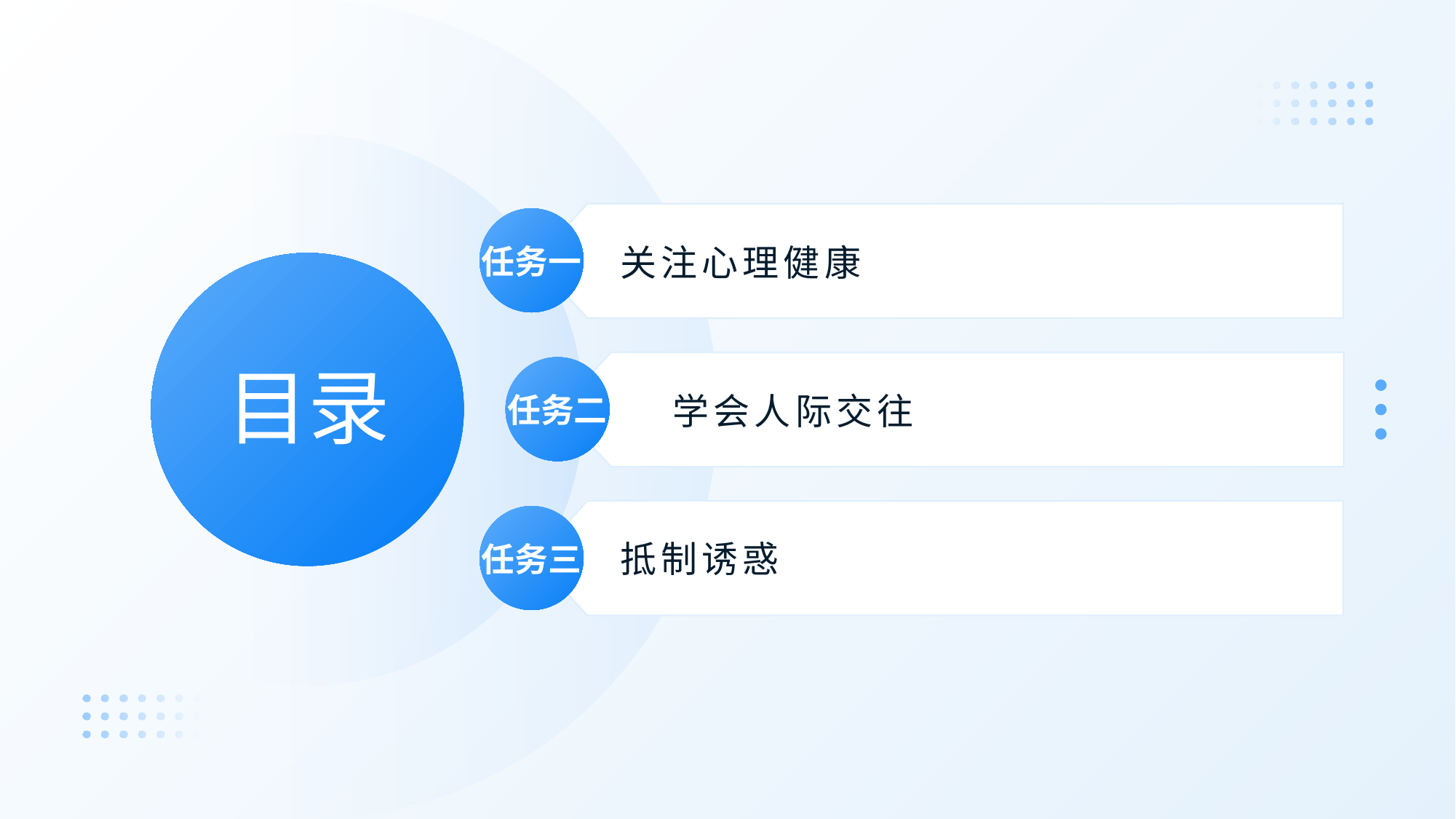

任务一
关注心理健康
# 目录

任务二
学会人际交往

任务三
抵制诱惑